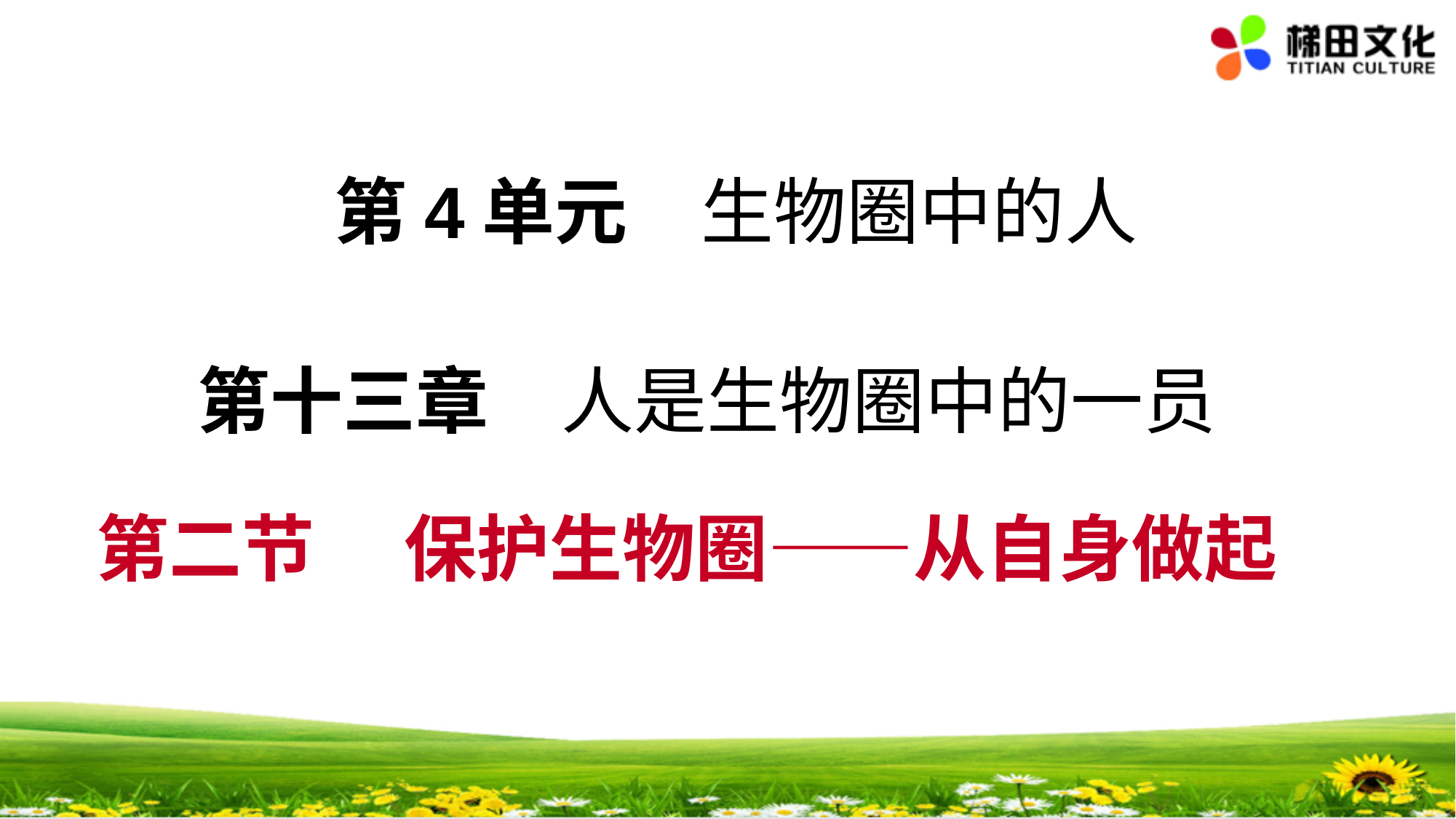

第4单元　生物圈中的人
第十三章　人是生物圈中的一员
第二节　 保护生物圈——从自身做起